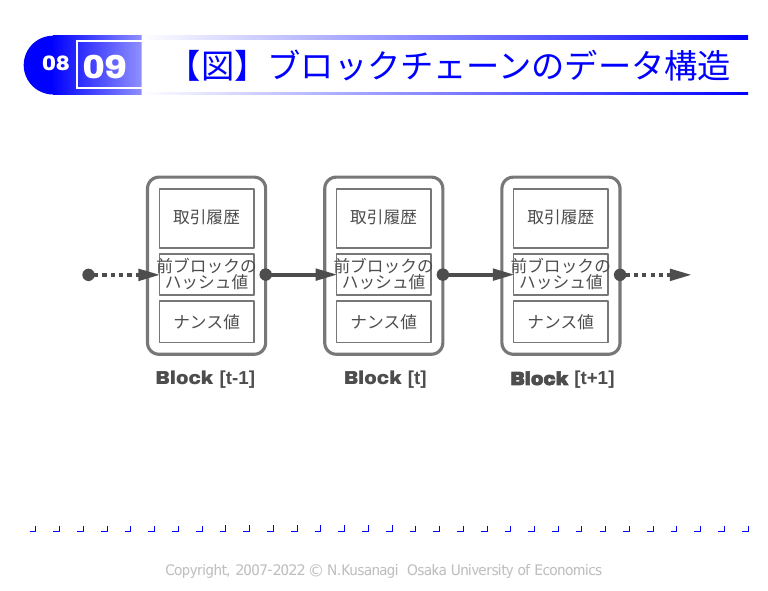

# 09   【図】ブロックチェーンのデータ構造

取引履歴
取引履歴
取引履歴
前ブロックの
ハッシュ値
前ブロックの
ハッシュ値
前ブロックの
ハッシュ値
ナンス値
ナンス値
ナンス値
Block [t-1]
Block [t]
Block [t+1]